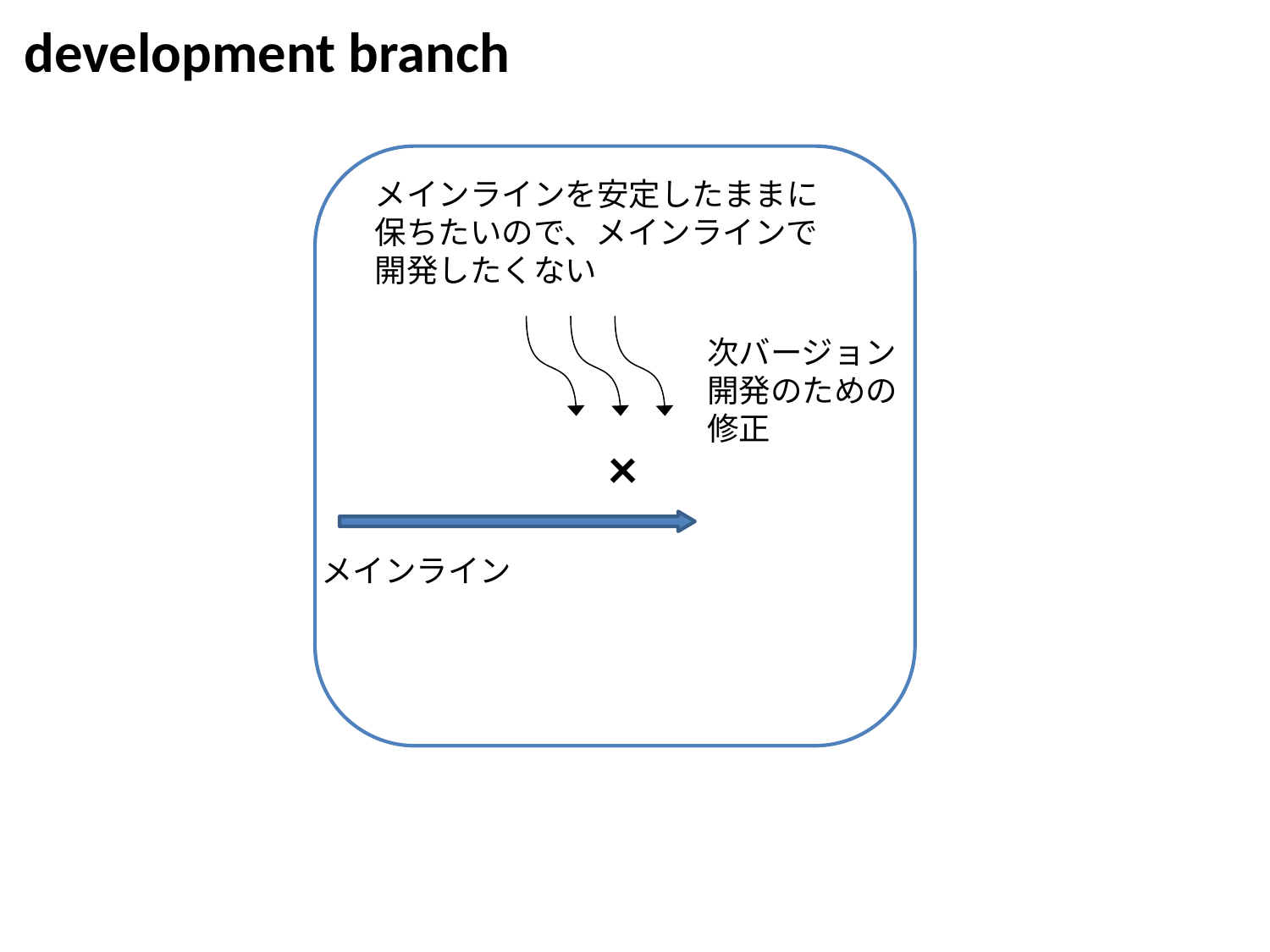

development branch

メインラインを安定したままに
保ちたいので、メインラインで
開発したくない
次バージョン
開発のための
修正
×

メインライン